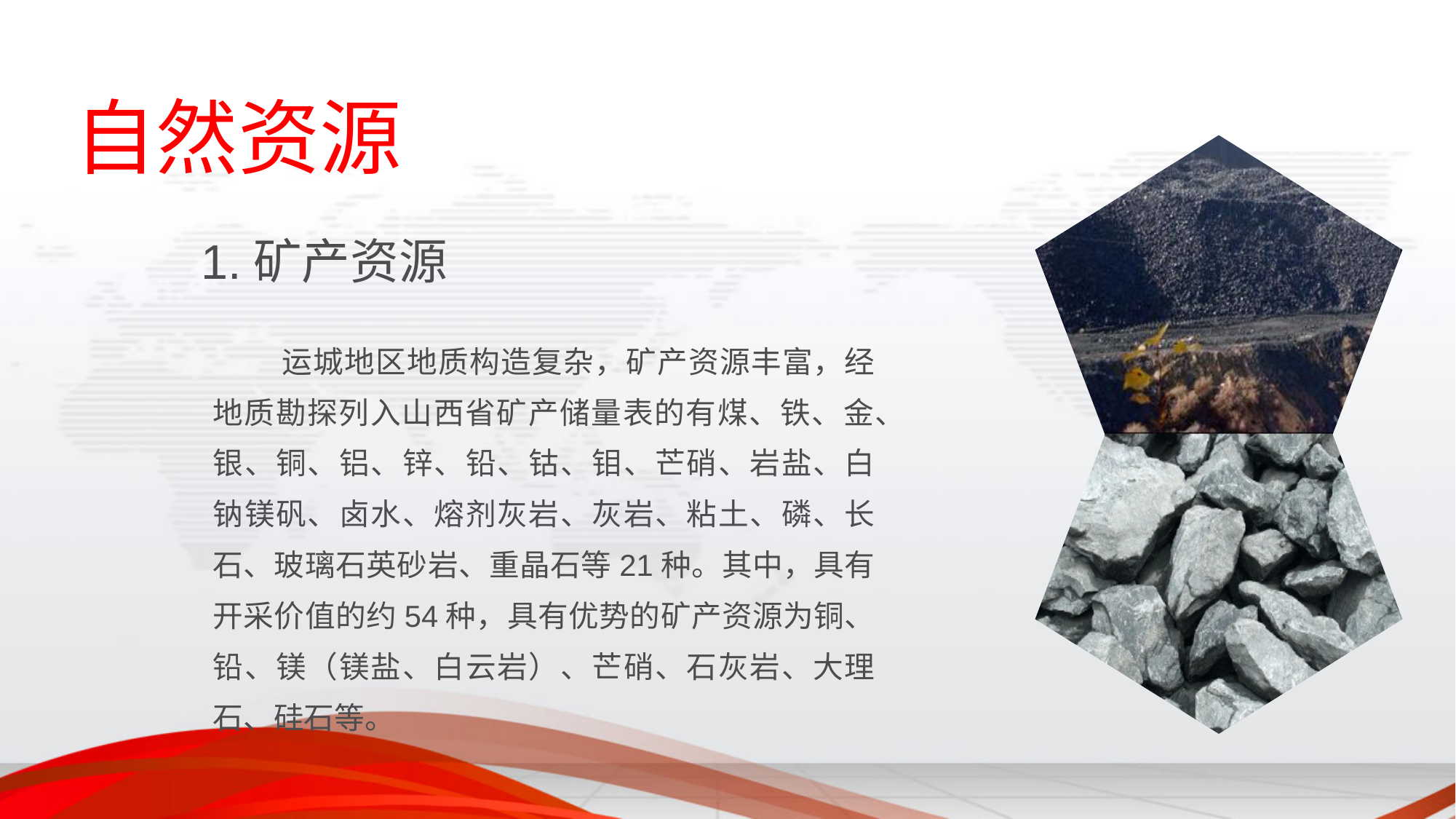

自然资源

1.矿产资源
        运城地区地质构造复杂，矿产资源丰富，经地质勘探列入山西省矿产储量表的有煤、铁、金、银、铜、铝、锌、铅、钴、钼、芒硝、岩盐、白钠镁矾、卤水、熔剂灰岩、灰岩、粘土、磷、长石、玻璃石英砂岩、重晶石等21种。其中，具有开采价值的约54种，具有优势的矿产资源为铜、铅、镁（镁盐、白云岩）、芒硝、石灰岩、大理石、硅石等。